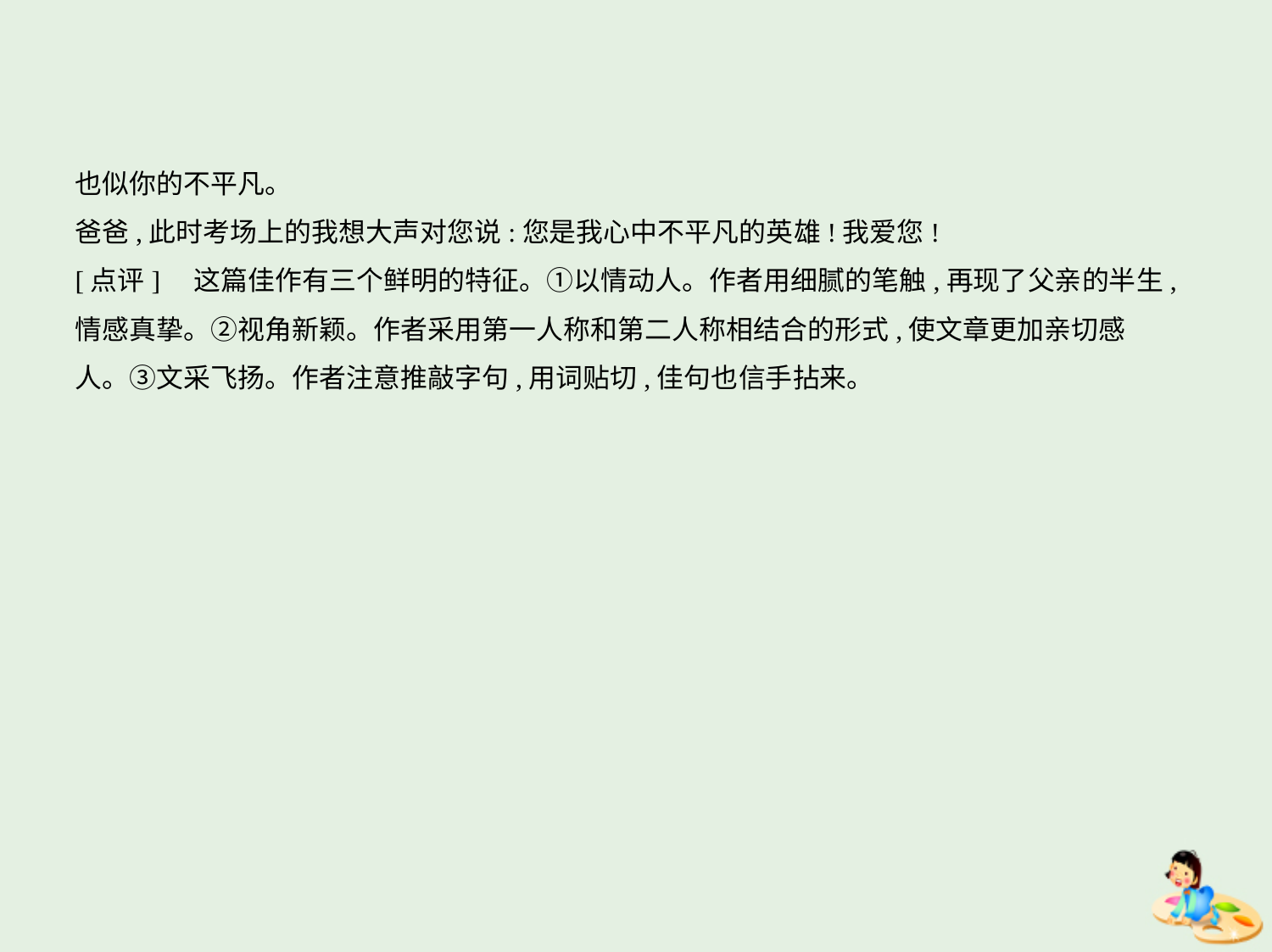

也似你的不平凡。
爸爸,此时考场上的我想大声对您说:您是我心中不平凡的英雄!我爱您!
[点评]　这篇佳作有三个鲜明的特征。①以情动人。作者用细腻的笔触,再现了父亲的半生,
情感真挚。②视角新颖。作者采用第一人称和第二人称相结合的形式,使文章更加亲切感
人。③文采飞扬。作者注意推敲字句,用词贴切,佳句也信手拈来。